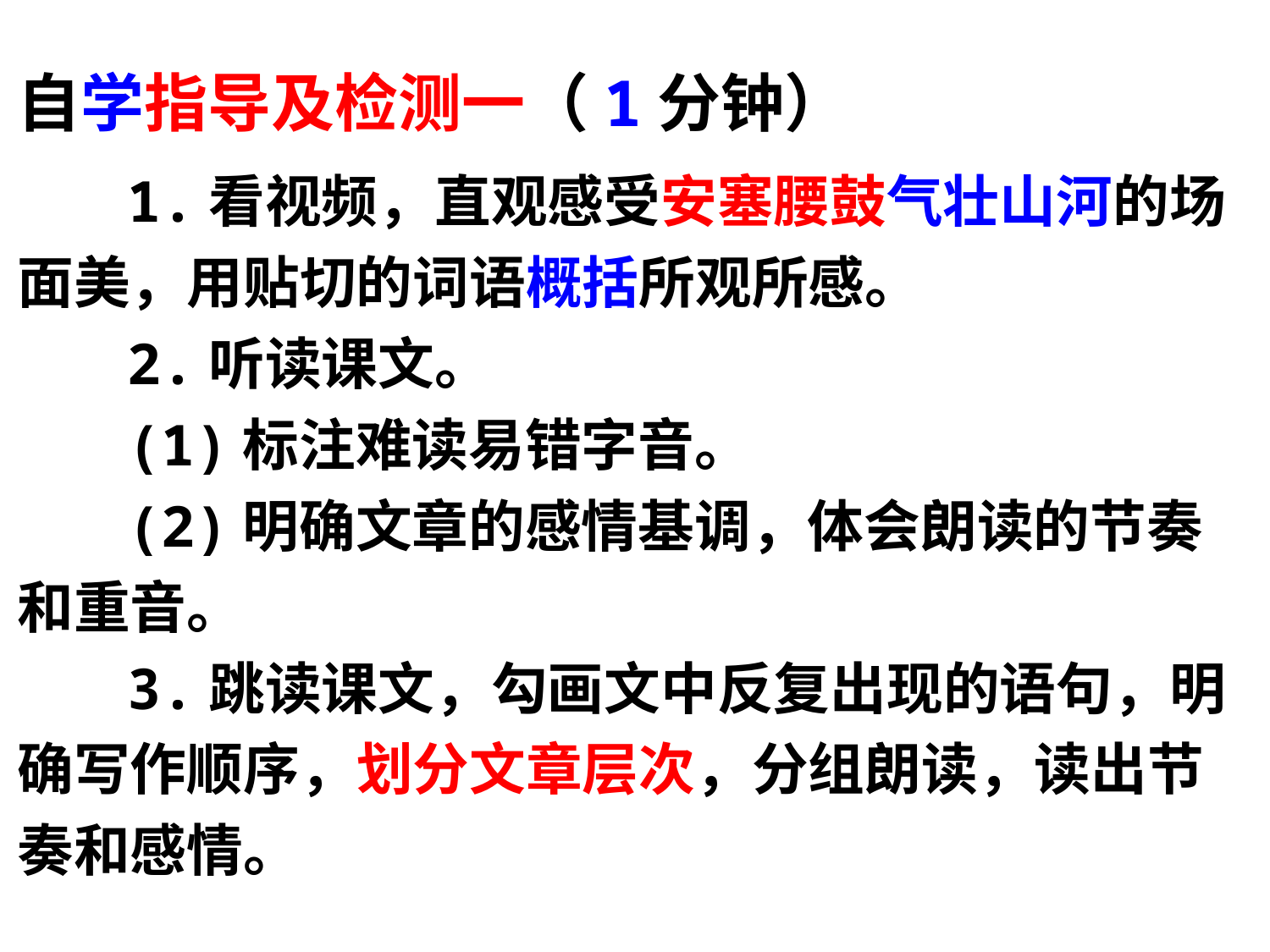

自学指导及检测一（1分钟）
1.看视频，直观感受安塞腰鼓气壮山河的场面美，用贴切的词语概括所观所感。
2.听读课文。
(1)标注难读易错字音。
(2)明确文章的感情基调，体会朗读的节奏和重音。
3.跳读课文，勾画文中反复出现的语句，明确写作顺序，划分文章层次，分组朗读，读出节奏和感情。